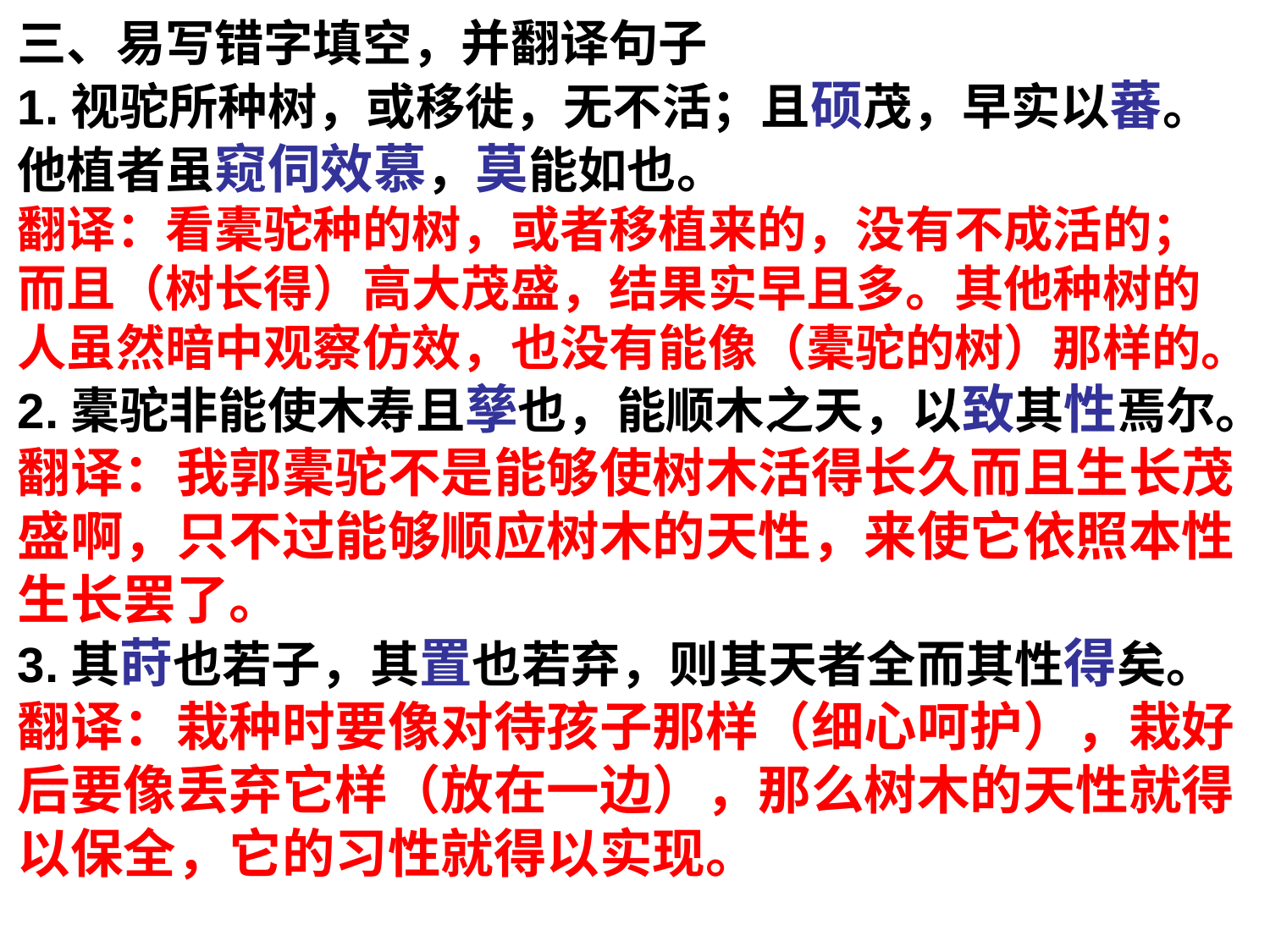

三、易写错字填空，并翻译句子
1.视驼所种树，或移徙，无不活；且硕茂，早实以蕃。他植者虽窥伺效慕，莫能如也。
翻译：看橐驼种的树，或者移植来的，没有不成活的；而且（树长得）高大茂盛，结果实早且多。其他种树的人虽然暗中观察仿效，也没有能像（橐驼的树）那样的。
2.橐驼非能使木寿且孳也，能顺木之天，以致其性焉尔。
翻译：我郭橐驼不是能够使树木活得长久而且生长茂盛啊，只不过能够顺应树木的天性，来使它依照本性生长罢了。
3.其莳也若子，其置也若弃，则其天者全而其性得矣。
翻译：栽种时要像对待孩子那样（细心呵护），栽好后要像丢弃它样（放在一边），那么树木的天性就得以保全，它的习性就得以实现。